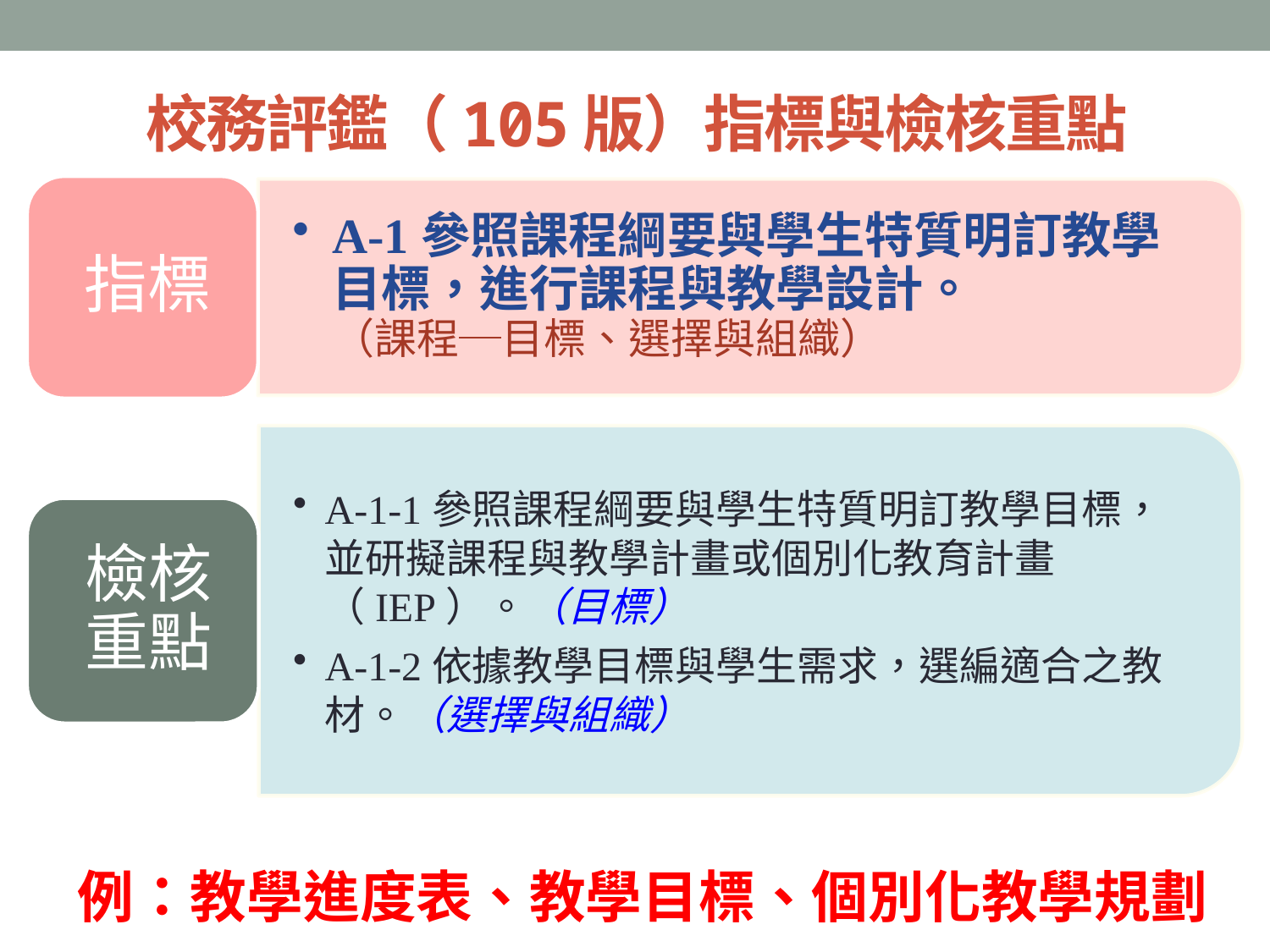

# 校務評鑑（105版）指標與檢核重點
A-1參照課程綱要與學生特質明訂教學目標，進行課程與教學設計。
（課程─目標、選擇與組織）
指標
A-1-1參照課程綱要與學生特質明訂教學目標，並研擬課程與教學計畫或個別化教育計畫（IEP）。（目標）
A-1-2依據教學目標與學生需求，選編適合之教材。（選擇與組織）
檢核重點
例：教學進度表、教學目標、個別化教學規劃